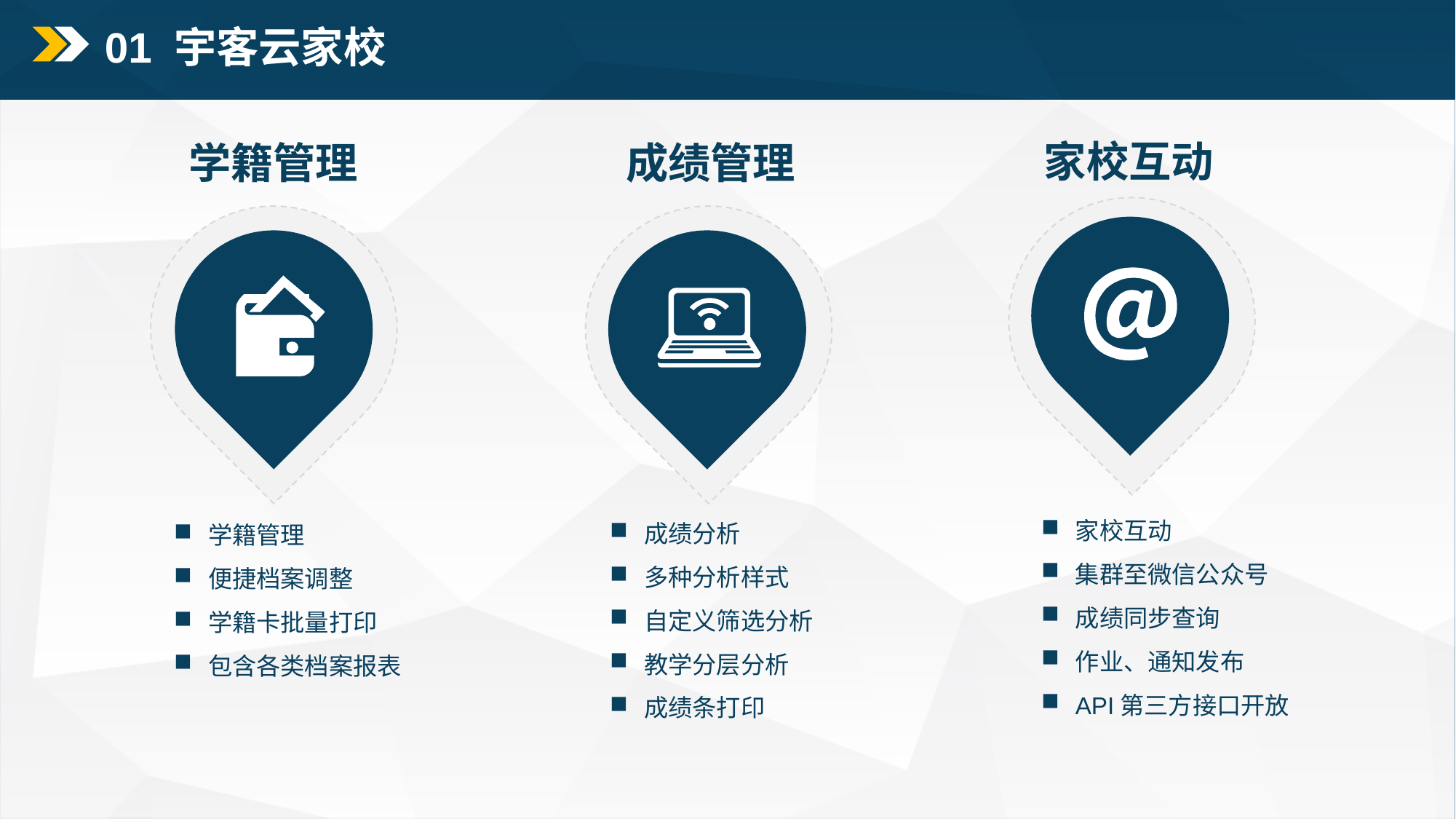

01 宇客云家校

家校互动
学籍管理
成绩管理

家校互动
集群至微信公众号
成绩同步查询
作业、通知发布
API第三方接口开放
成绩分析
多种分析样式
自定义筛选分析
教学分层分析
成绩条打印

学籍管理
便捷档案调整
学籍卡批量打印
包含各类档案报表